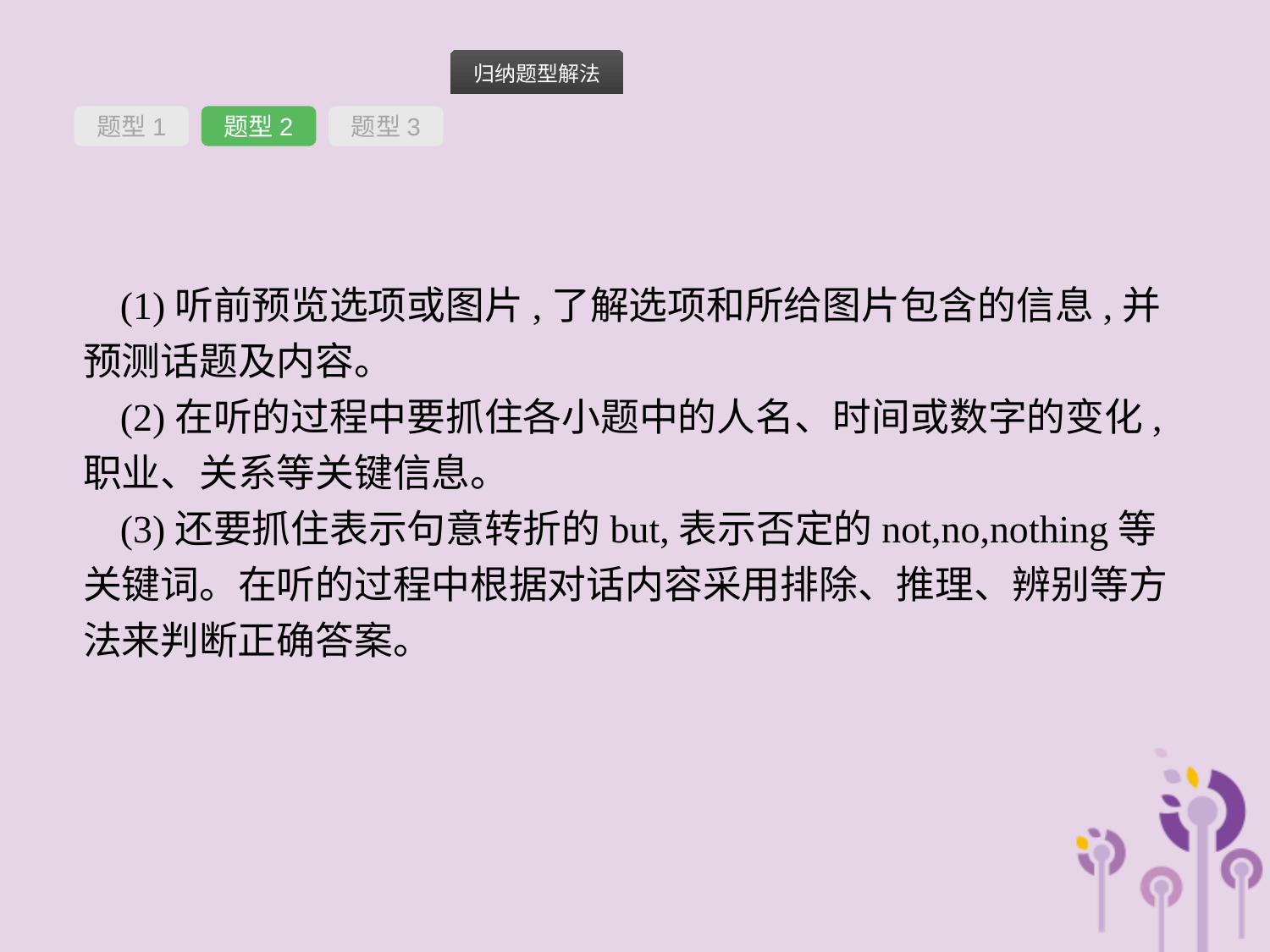

题型1
题型2
题型3
(1)听前预览选项或图片,了解选项和所给图片包含的信息,并预测话题及内容。
(2)在听的过程中要抓住各小题中的人名、时间或数字的变化,职业、关系等关键信息。
(3)还要抓住表示句意转折的but,表示否定的not,no,nothing等关键词。在听的过程中根据对话内容采用排除、推理、辨别等方法来判断正确答案。